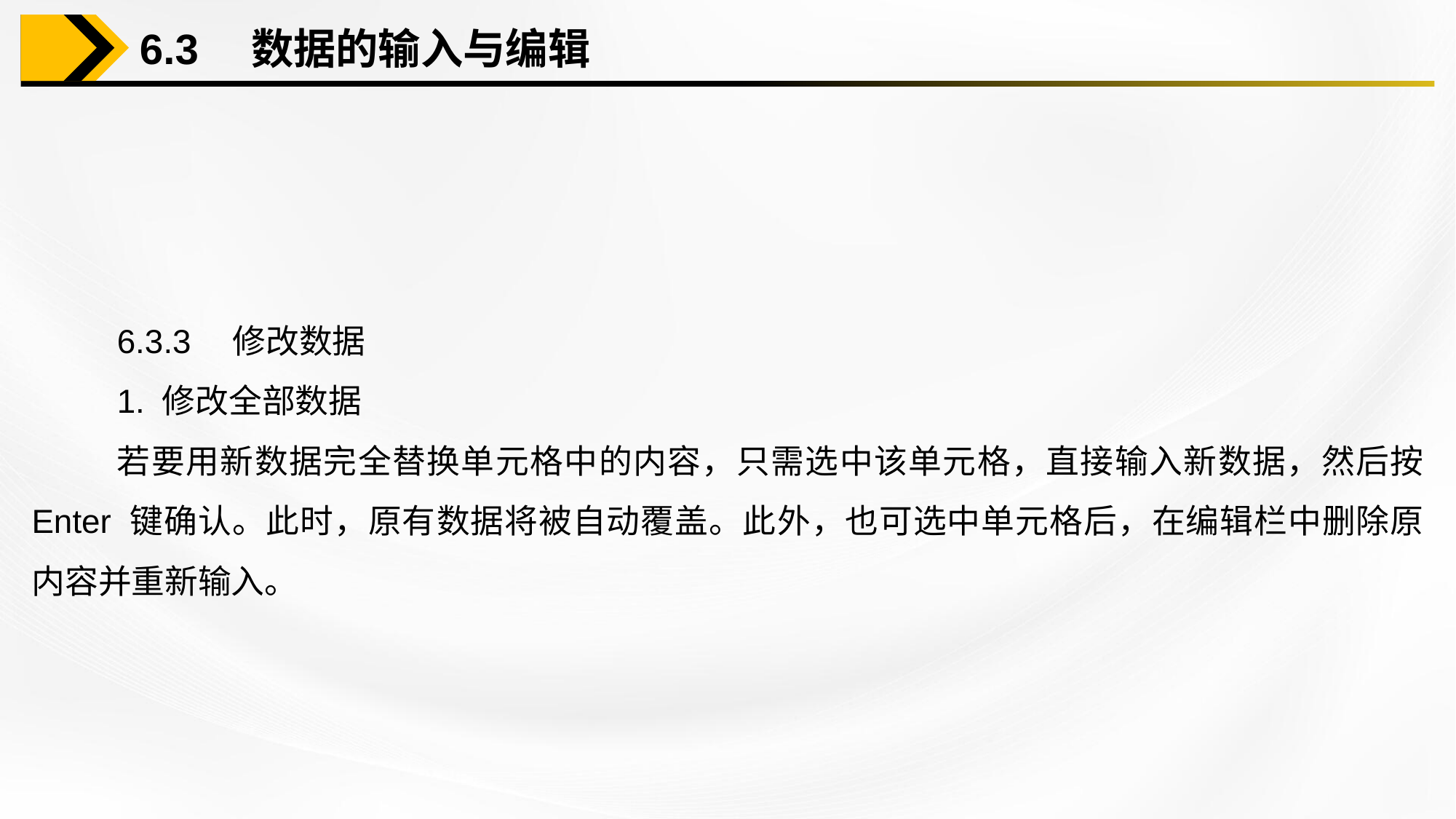

6.3　数据的输入与编辑
6.3.3　修改数据
1. 修改全部数据
若要用新数据完全替换单元格中的内容，只需选中该单元格，直接输入新数据，然后按 Enter 键确认。此时，原有数据将被自动覆盖。此外，也可选中单元格后，在编辑栏中删除原内容并重新输入。